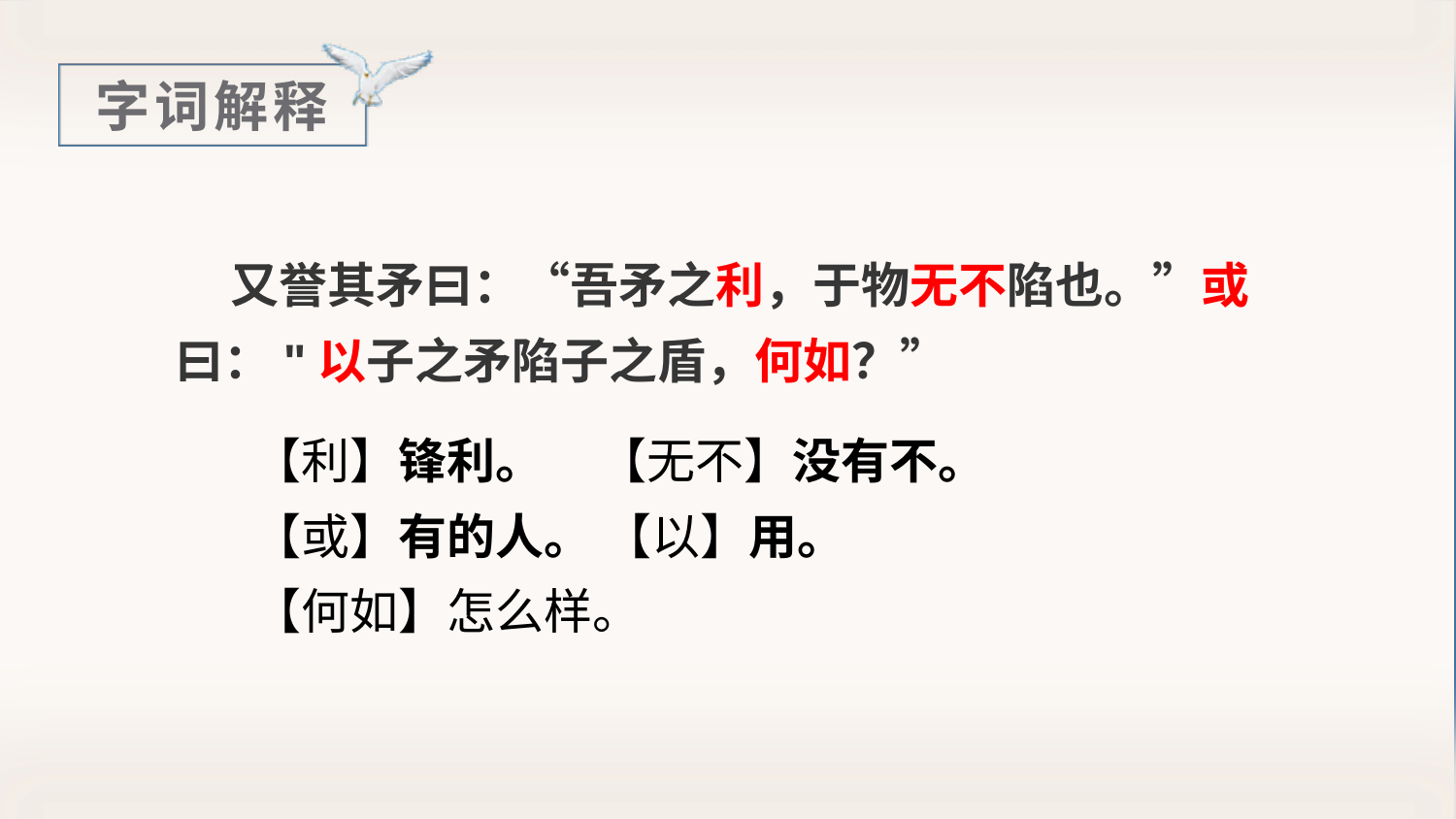

字词解释
    又誉其矛曰：“吾矛之利，于物无不陷也。”或曰："以子之矛陷子之盾，何如？”
【利】锋利。     【无不】没有不。
【或】有的人。 【以】用。
【何如】怎么样。